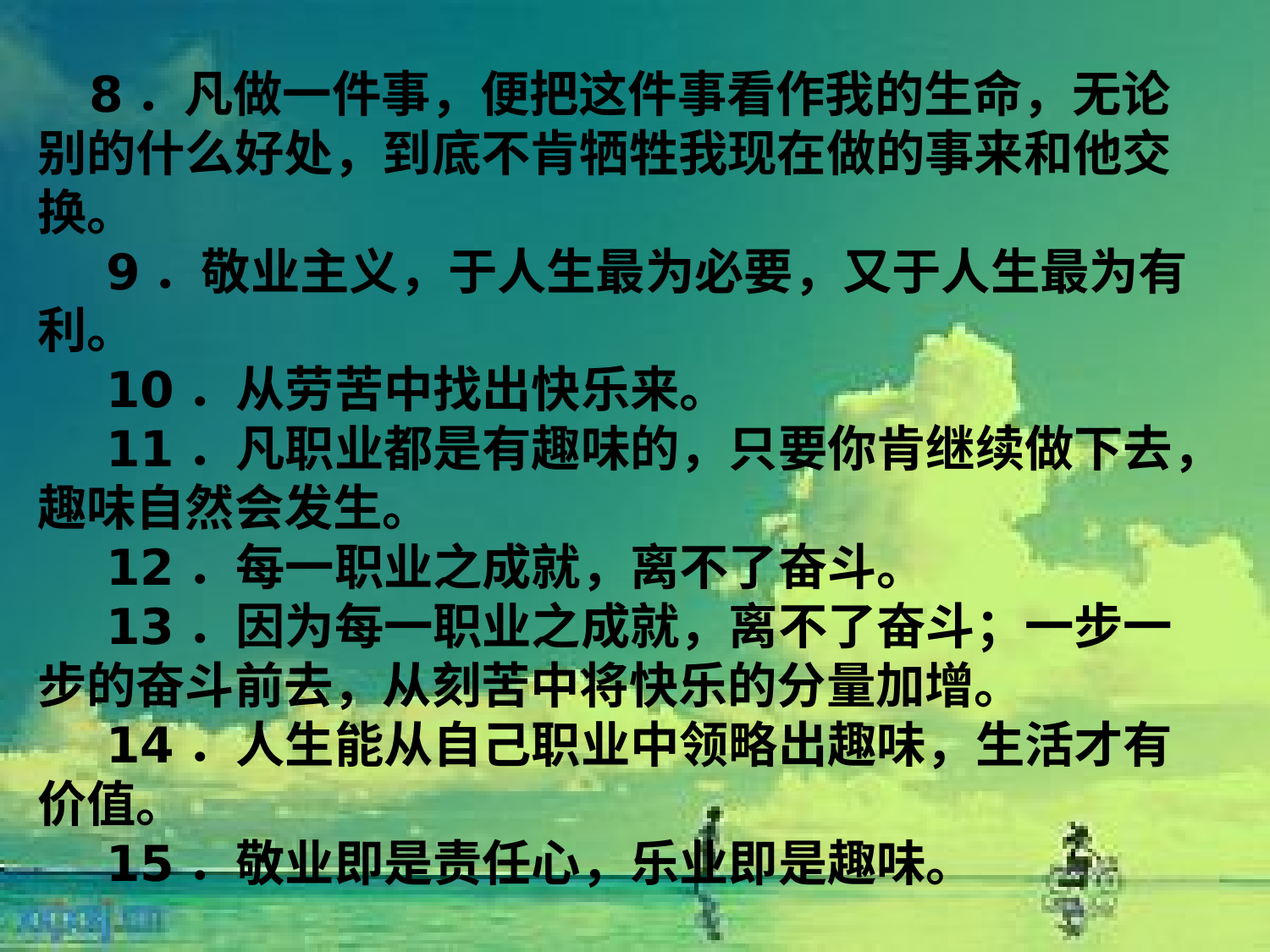

8．凡做一件事，便把这件事看作我的生命，无论别的什么好处，到底不肯牺牲我现在做的事来和他交换。
    9．敬业主义，于人生最为必要，又于人生最为有利。
    10．从劳苦中找出快乐来。
    11．凡职业都是有趣味的，只要你肯继续做下去，趣味自然会发生。
    12．每一职业之成就，离不了奋斗。
    13．因为每一职业之成就，离不了奋斗；一步一步的奋斗前去，从刻苦中将快乐的分量加增。
    14．人生能从自己职业中领略出趣味，生活才有价值。
    15．敬业即是责任心，乐业即是趣味。